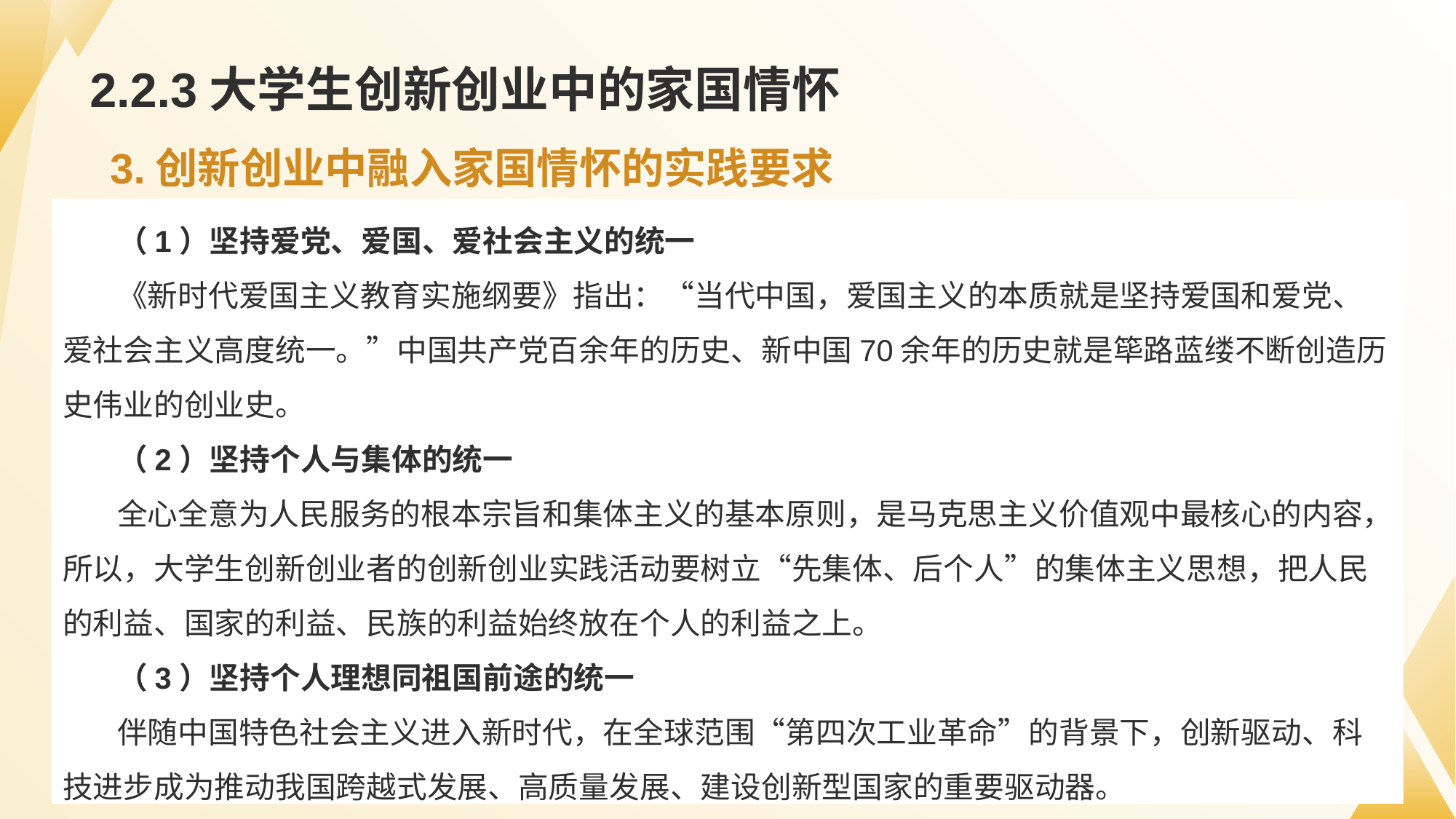

# 2.2.3大学生创新创业中的家国情怀
3.创新创业中融入家国情怀的实践要求
（1）坚持爱党、爱国、爱社会主义的统一
《新时代爱国主义教育实施纲要》指出：“当代中国，爱国主义的本质就是坚持爱国和爱党、爱社会主义高度统一。”中国共产党百余年的历史、新中国70余年的历史就是筚路蓝缕不断创造历史伟业的创业史。
（2）坚持个人与集体的统一
全心全意为人民服务的根本宗旨和集体主义的基本原则，是马克思主义价值观中最核心的内容，所以，大学生创新创业者的创新创业实践活动要树立“先集体、后个人”的集体主义思想，把人民的利益、国家的利益、民族的利益始终放在个人的利益之上。
（3）坚持个人理想同祖国前途的统一
伴随中国特色社会主义进入新时代，在全球范围“第四次工业革命”的背景下，创新驱动、科技进步成为推动我国跨越式发展、高质量发展、建设创新型国家的重要驱动器。